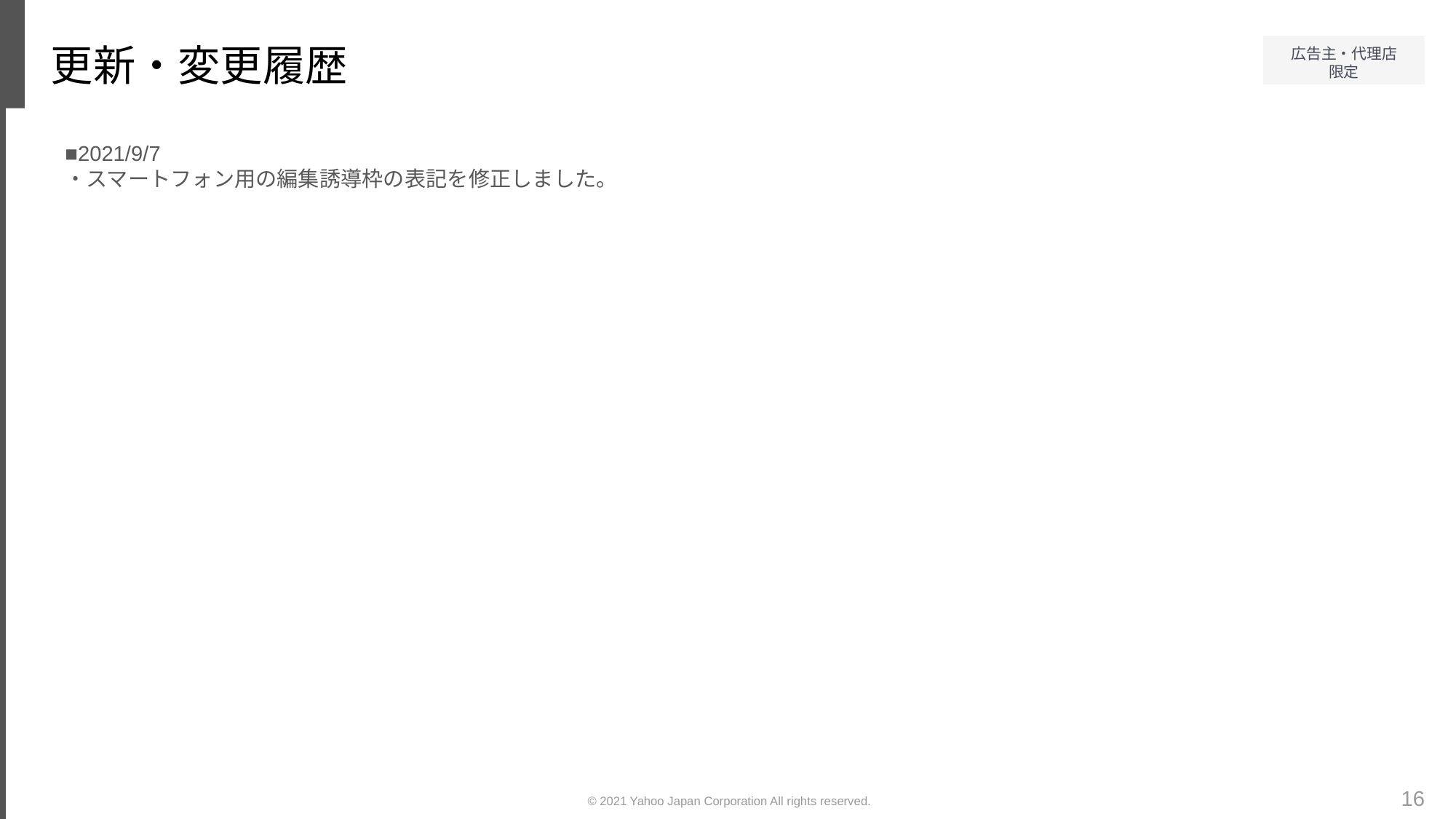

更新・変更履歴
■2021/9/7
・スマートフォン用の編集誘導枠の表記を修正しました。

16